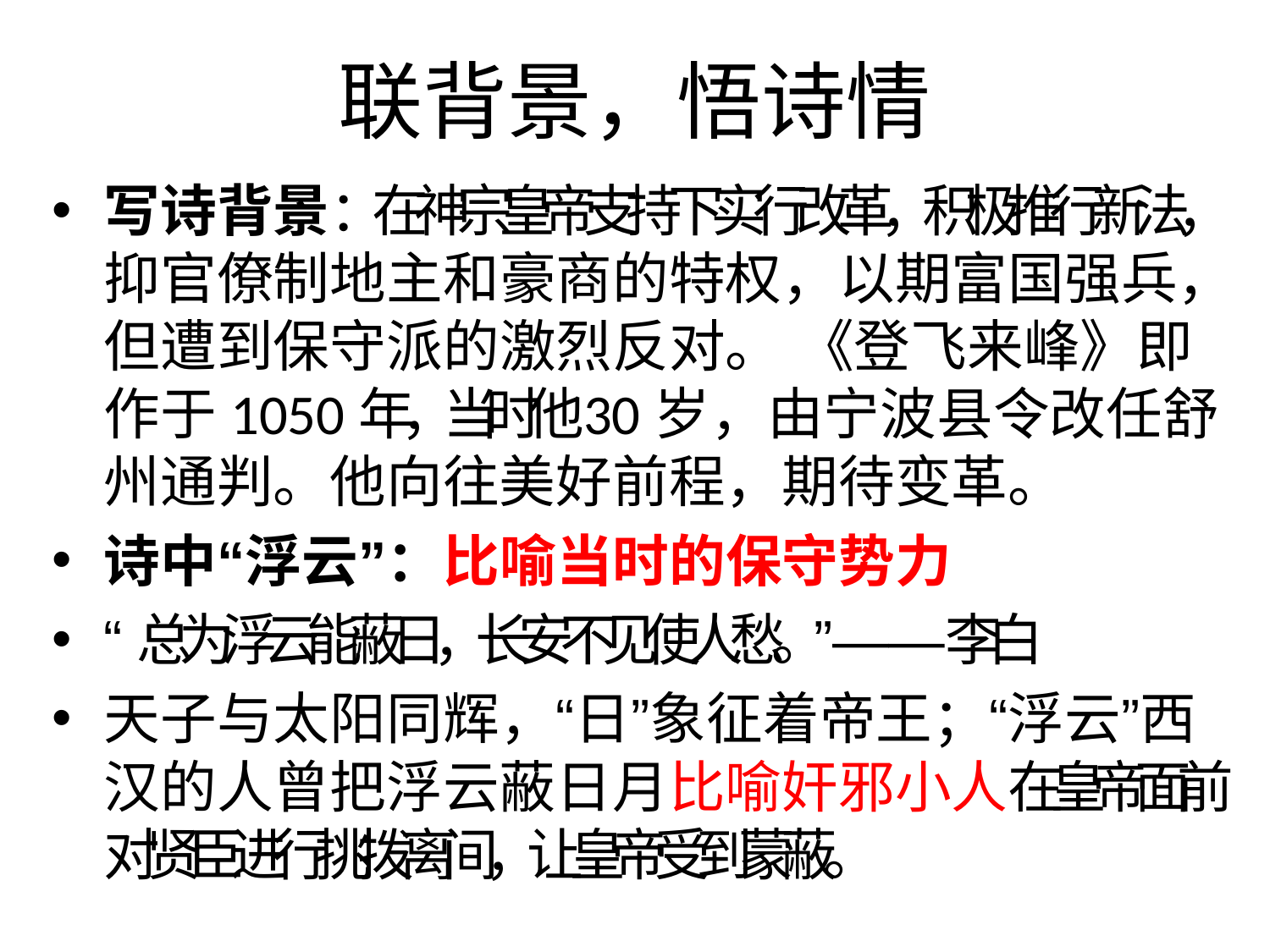

# 联背景，悟诗情
写诗背景：在神宗皇帝支持下实行改革，积极推行新法，抑官僚制地主和豪商的特权，以期富国强兵，但遭到保守派的激烈反对。 《登飞来峰》即作于1050年，当时他30岁，由宁波县令改任舒州通判。他向往美好前程，期待变革。
诗中“浮云”：比喻当时的保守势力
“总为浮云能蔽日，长安不见使人愁。”——李白
天子与太阳同辉，“日”象征着帝王；“浮云”西汉的人曾把浮云蔽日月比喻奸邪小人在皇帝面前对贤臣进行挑拨离间，让皇帝受到蒙蔽。